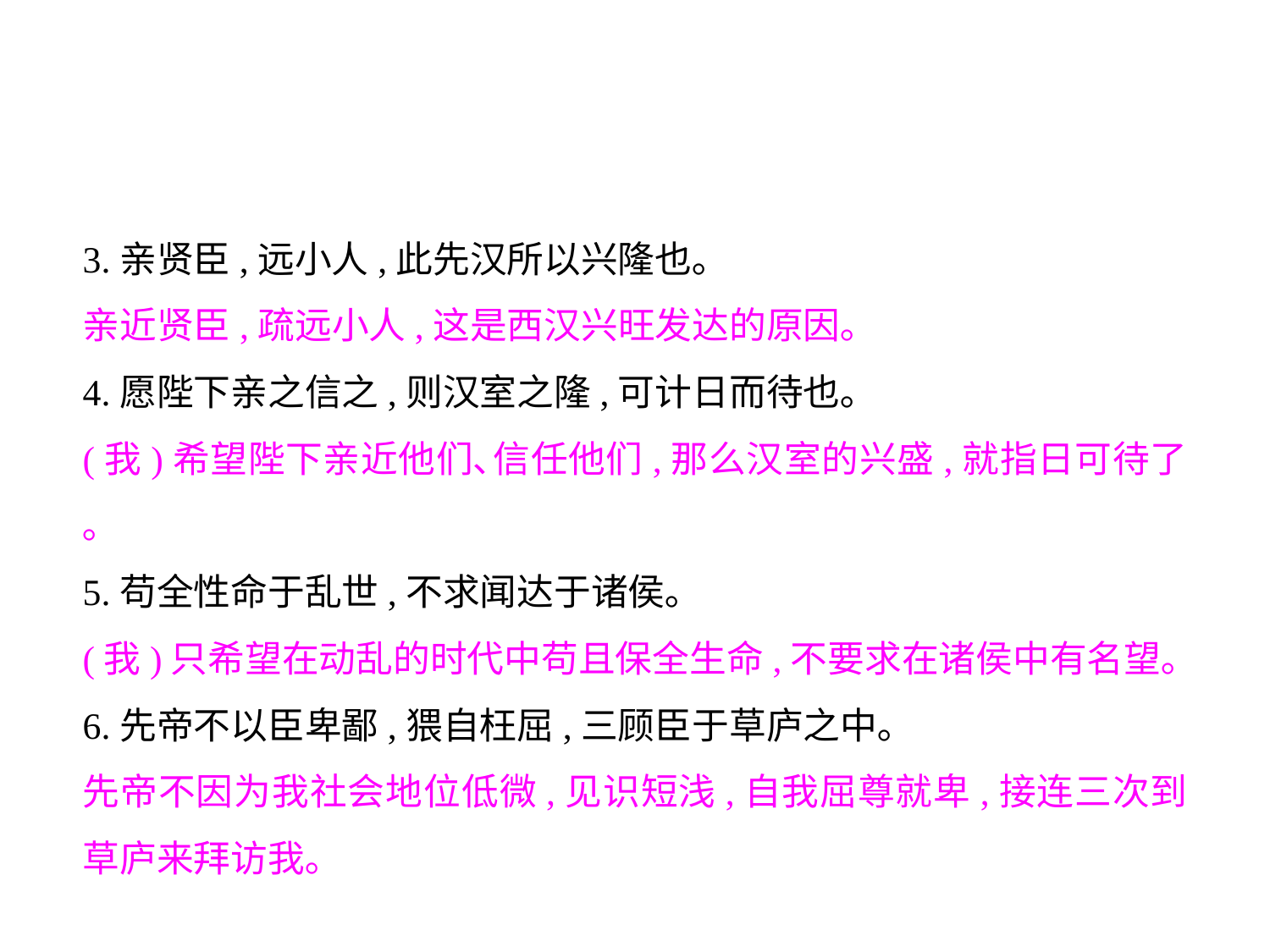

3.亲贤臣,远小人,此先汉所以兴隆也｡
亲近贤臣,疏远小人,这是西汉兴旺发达的原因｡
4.愿陛下亲之信之,则汉室之隆,可计日而待也｡
(我)希望陛下亲近他们､信任他们,那么汉室的兴盛,就指日可待了｡
5.苟全性命于乱世,不求闻达于诸侯｡
(我)只希望在动乱的时代中苟且保全生命,不要求在诸侯中有名望｡
6.先帝不以臣卑鄙,猥自枉屈,三顾臣于草庐之中｡
先帝不因为我社会地位低微,见识短浅,自我屈尊就卑,接连三次到草庐来拜访我｡